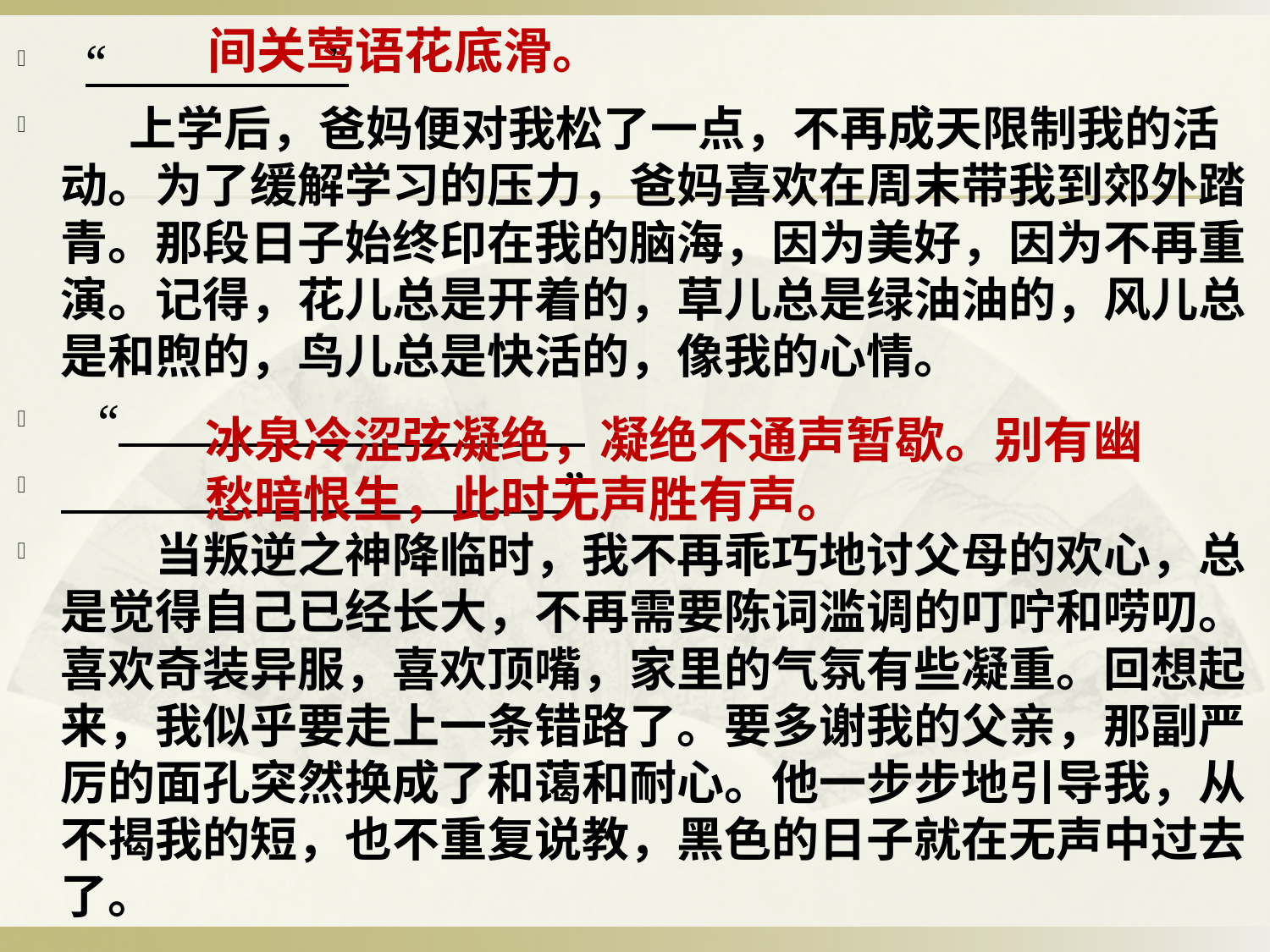

间关莺语花底滑。
  “                  ”
　  上学后，爸妈便对我松了一点，不再成天限制我的活动。为了缓解学习的压力，爸妈喜欢在周末带我到郊外踏青。那段日子始终印在我的脑海，因为美好，因为不再重演。记得，花儿总是开着的，草儿总是绿油油的，风儿总是和煦的，鸟儿总是快活的，像我的心情。
   “
                                         ”
　　当叛逆之神降临时，我不再乖巧地讨父母的欢心，总是觉得自己已经长大，不再需要陈词滥调的叮咛和唠叨。喜欢奇装异服，喜欢顶嘴，家里的气氛有些凝重。回想起来，我似乎要走上一条错路了。要多谢我的父亲，那副严厉的面孔突然换成了和蔼和耐心。他一步步地引导我，从不揭我的短，也不重复说教，黑色的日子就在无声中过去了。

#
冰泉冷涩弦凝绝，凝绝不通声暂歇。别有幽愁暗恨生，此时无声胜有声。